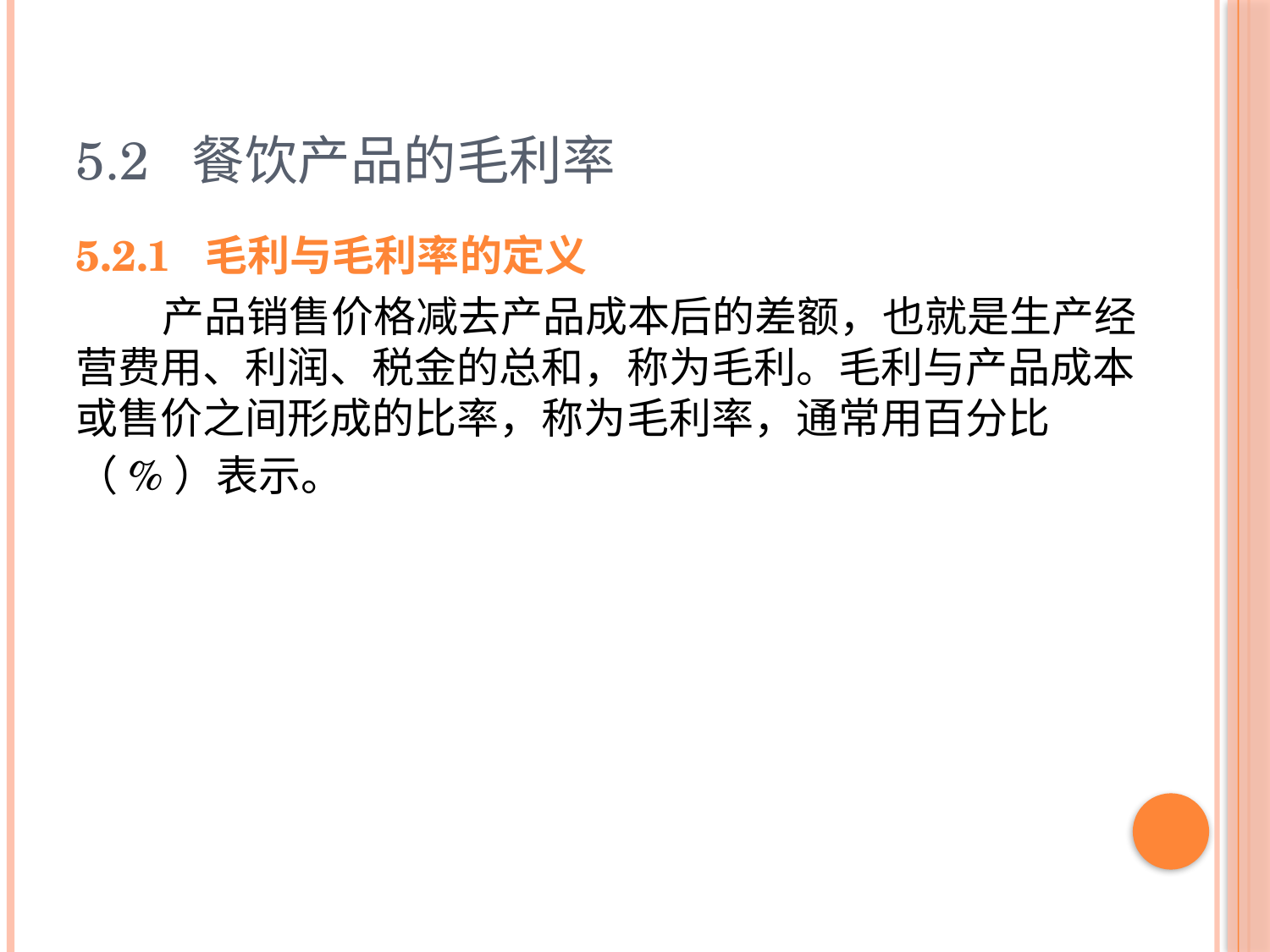

# 5.2  餐饮产品的毛利率
5.2.1  毛利与毛利率的定义
        产品销售价格减去产品成本后的差额，也就是生产经营费用、利润、税金的总和，称为毛利。毛利与产品成本或售价之间形成的比率，称为毛利率，通常用百分比（%）表示。